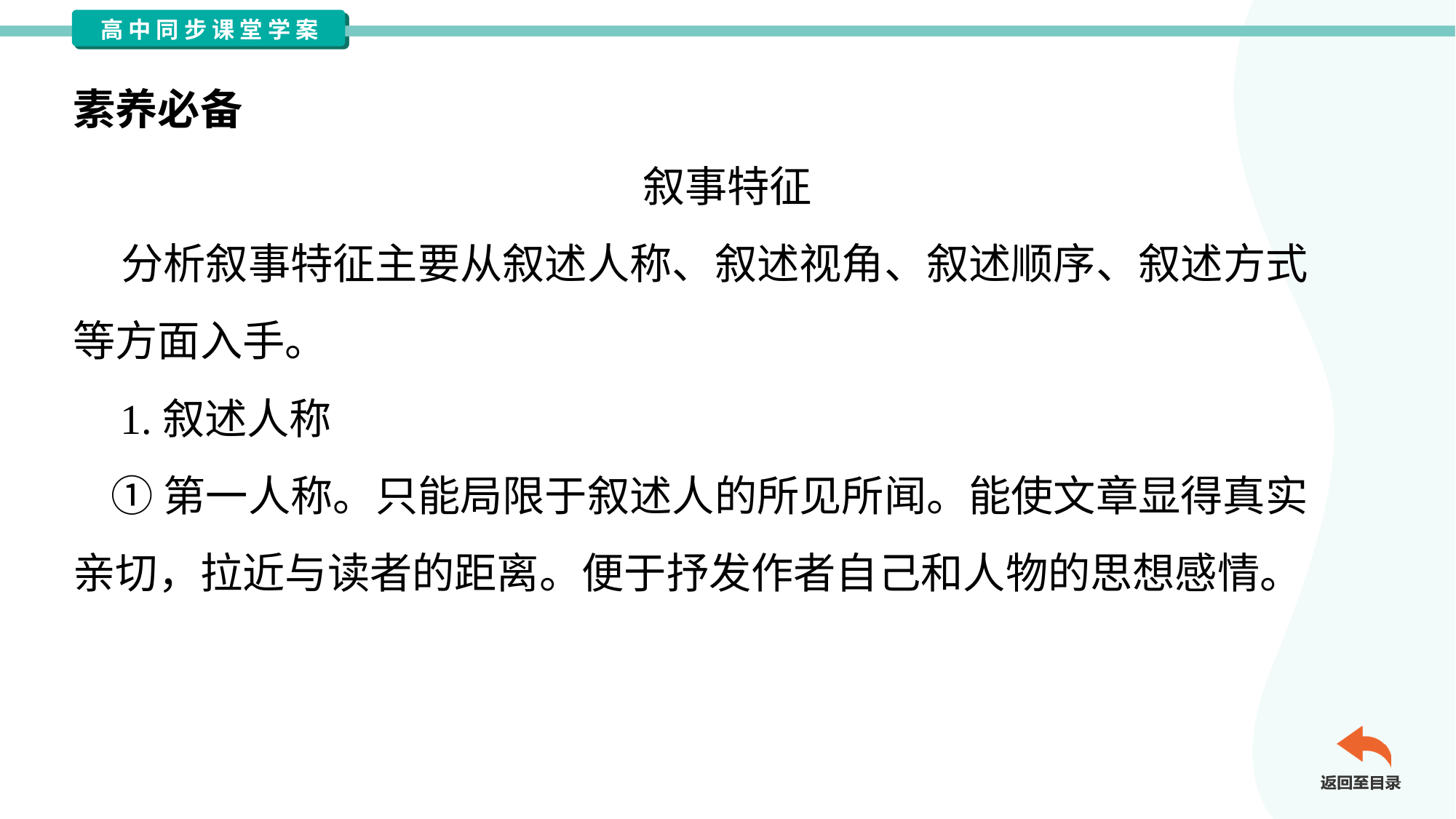

素养必备
叙事特征
    分析叙事特征主要从叙述人称、叙述视角、叙述顺序、叙述方式
等方面入手。
    1.叙述人称
    ①第一人称。只能局限于叙述人的所见所闻。能使文章显得真实
亲切，拉近与读者的距离。便于抒发作者自己和人物的思想感情。